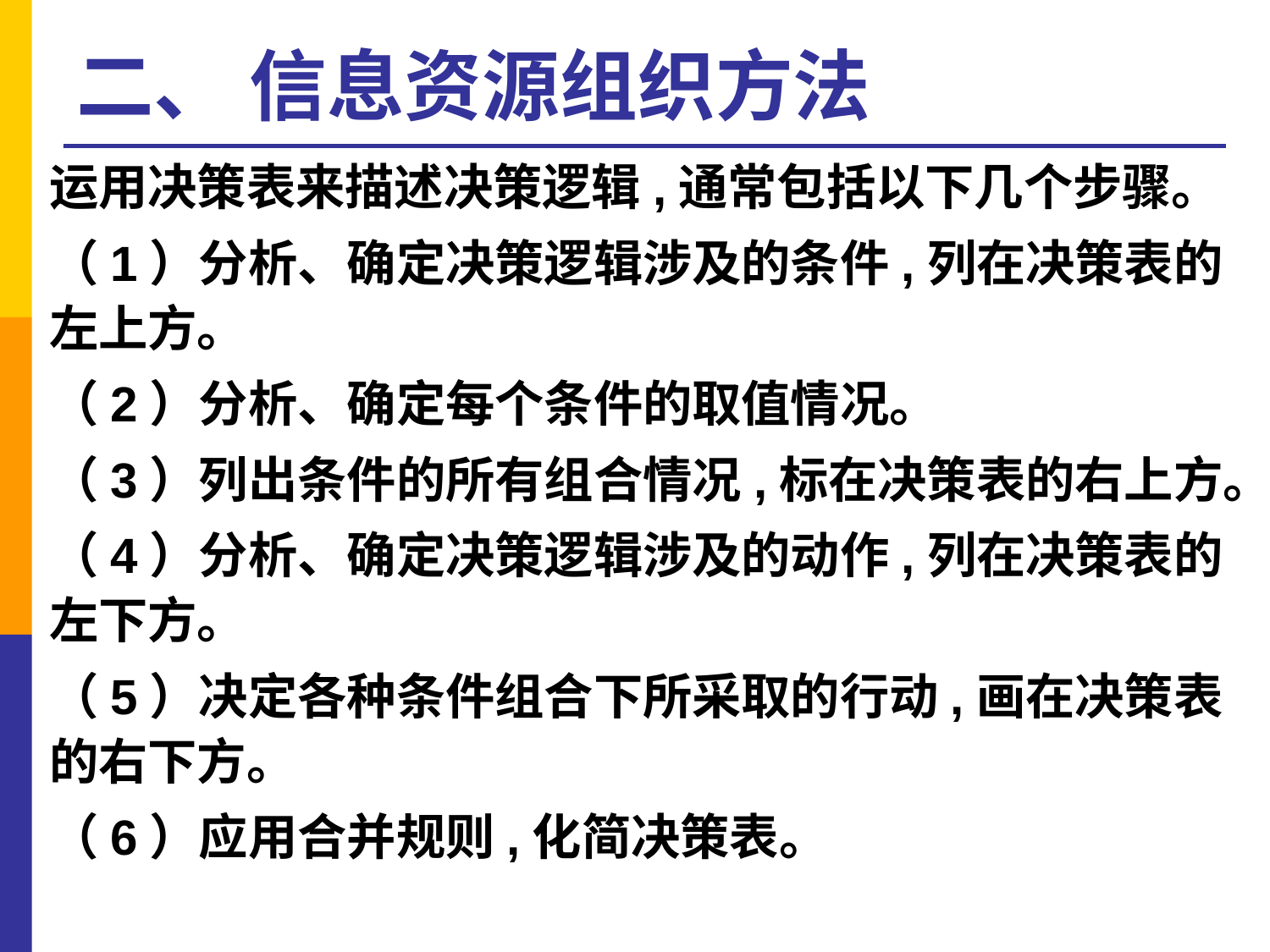

# 二、 信息资源组织方法
运用决策表来描述决策逻辑,通常包括以下几个步骤。
（1）分析、确定决策逻辑涉及的条件,列在决策表的左上方。
（2）分析、确定每个条件的取值情况。
（3）列出条件的所有组合情况,标在决策表的右上方。
（4）分析、确定决策逻辑涉及的动作,列在决策表的左下方。
（5）决定各种条件组合下所采取的行动,画在决策表的右下方。
（6）应用合并规则,化简决策表。